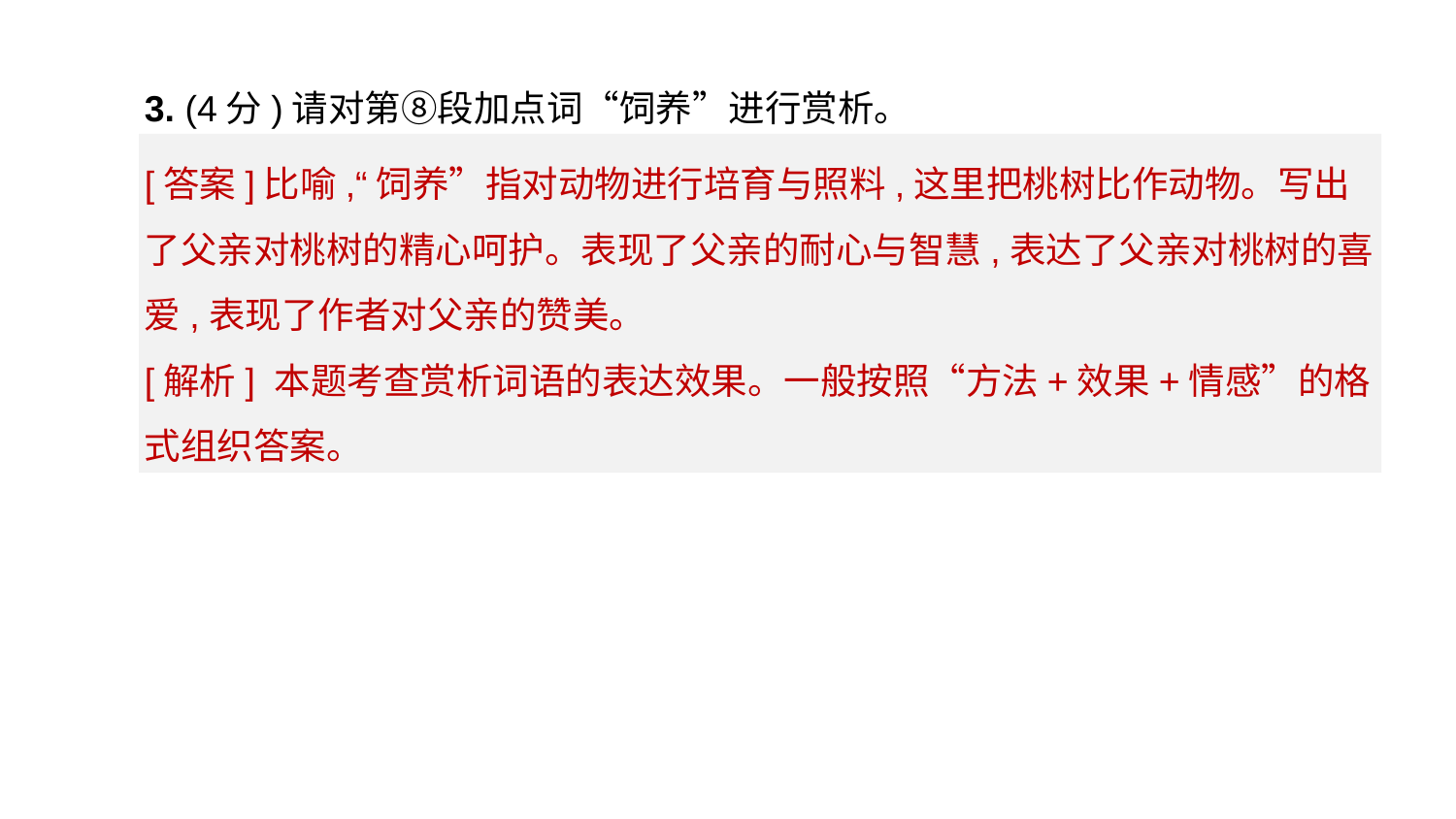

3. (4分)请对第⑧段加点词“饲养”进行赏析。
[答案]比喻,“饲养”指对动物进行培育与照料,这里把桃树比作动物。写出了父亲对桃树的精心呵护。表现了父亲的耐心与智慧,表达了父亲对桃树的喜爱,表现了作者对父亲的赞美。
[解析] 本题考查赏析词语的表达效果。一般按照“方法+效果+情感”的格式组织答案。